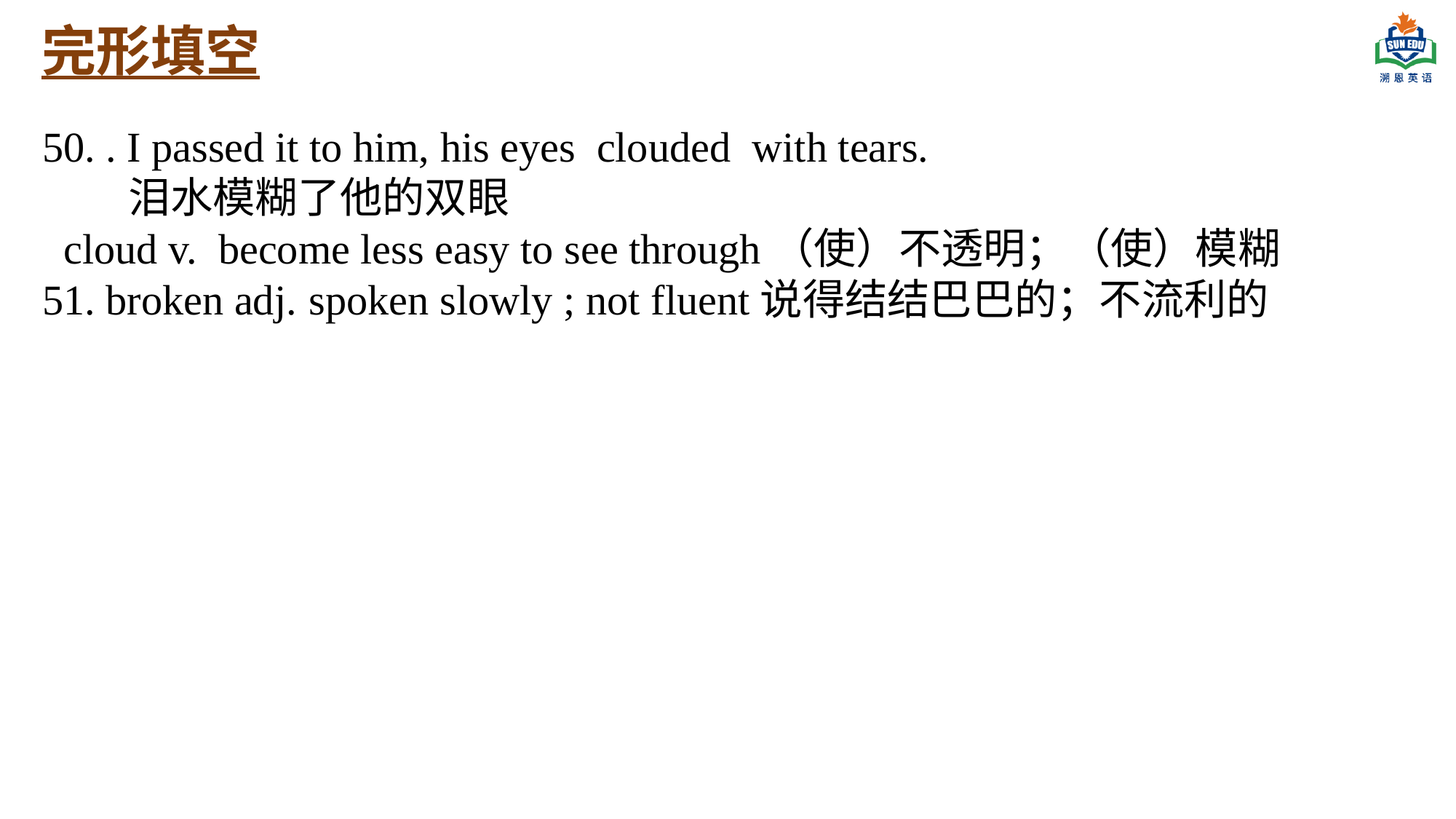

完形填空
50. . I passed it to him, his eyes  clouded  with tears.
        泪水模糊了他的双眼
  cloud v.  become less easy to see through（使）不透明；（使）模糊
51. broken adj. spoken slowly ; not fluent说得结结巴巴的；不流利的